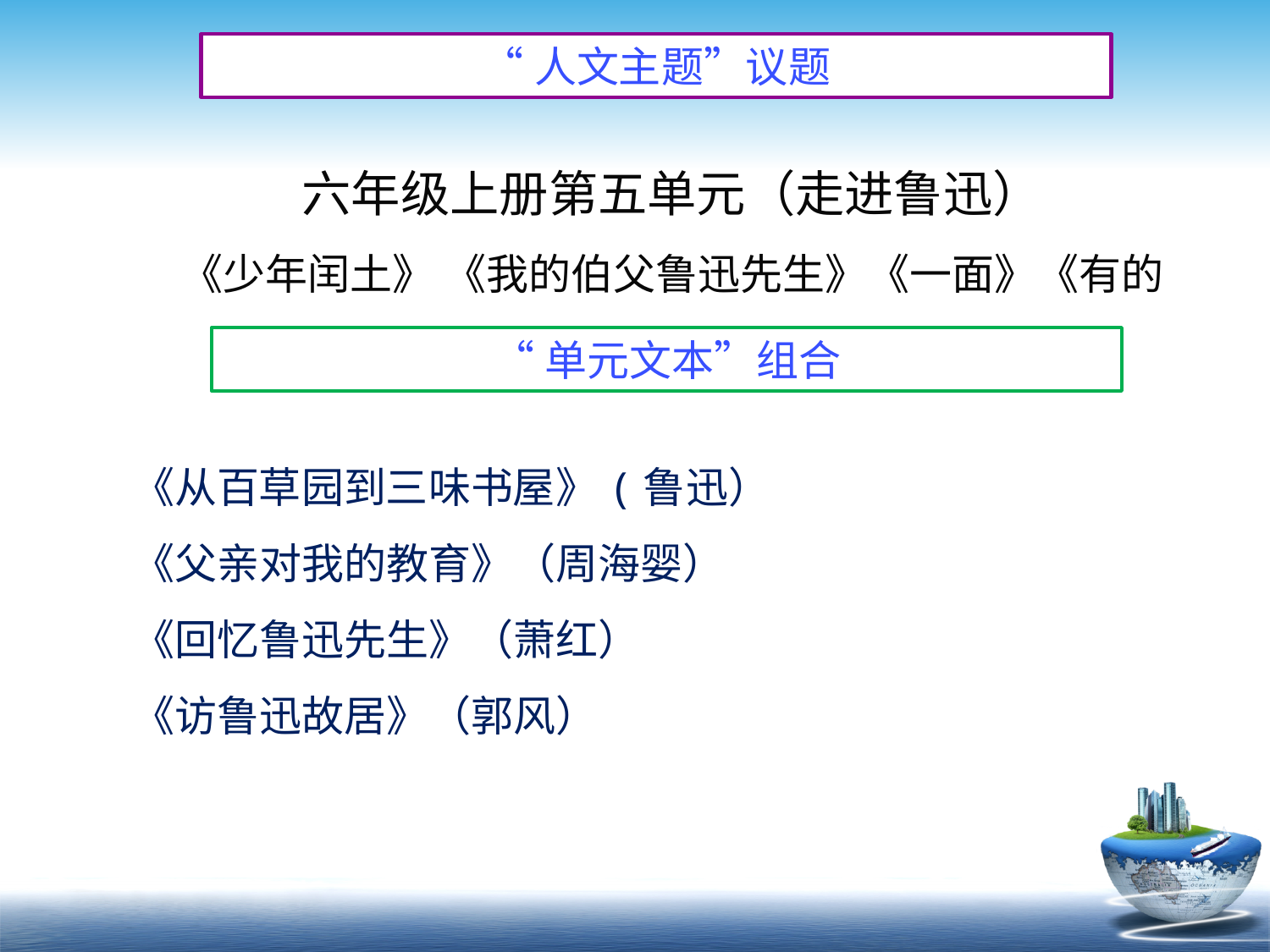

“人文主题”议题
六年级上册第五单元（走进鲁迅）
《少年闰土》 《我的伯父鲁迅先生》《一面》《有的人》

“单元文本”组合
《从百草园到三味书屋》(鲁迅）
《父亲对我的教育》（周海婴）
《回忆鲁迅先生》（萧红）
《访鲁迅故居》（郭风）